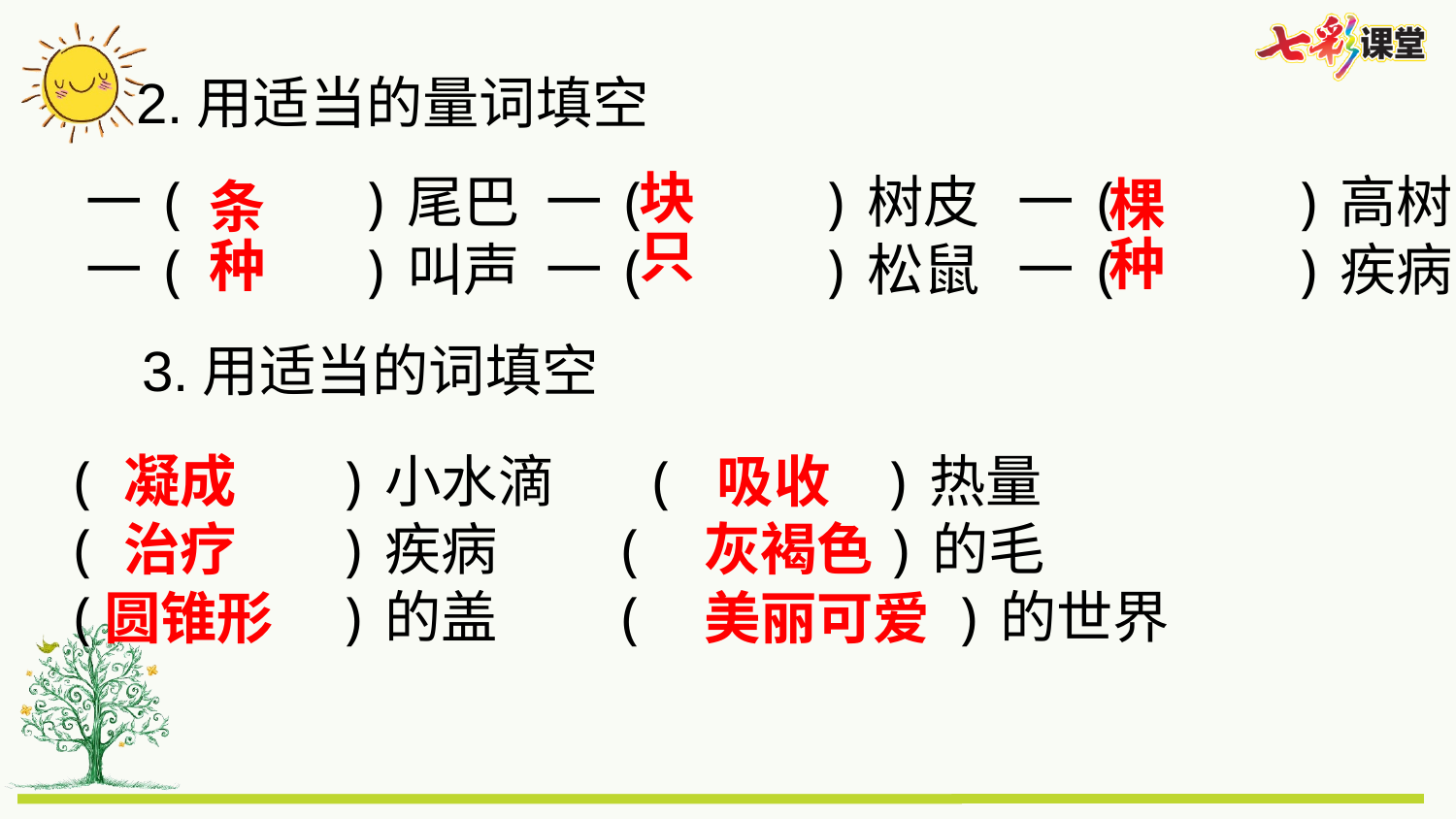

2.用适当的量词填空
块
一(     )尾巴  一(     )树皮   一(     )高树
一(     )叫声  一(     )松鼠   一(     )疾病
棵
条
只
种
种
3.用适当的词填空
(       )小水滴      (      )热量
(       )疾病        (       )的毛
(       )的盖        (         )的世界
凝成
吸收
治疗
灰褐色
圆锥形
美丽可爱